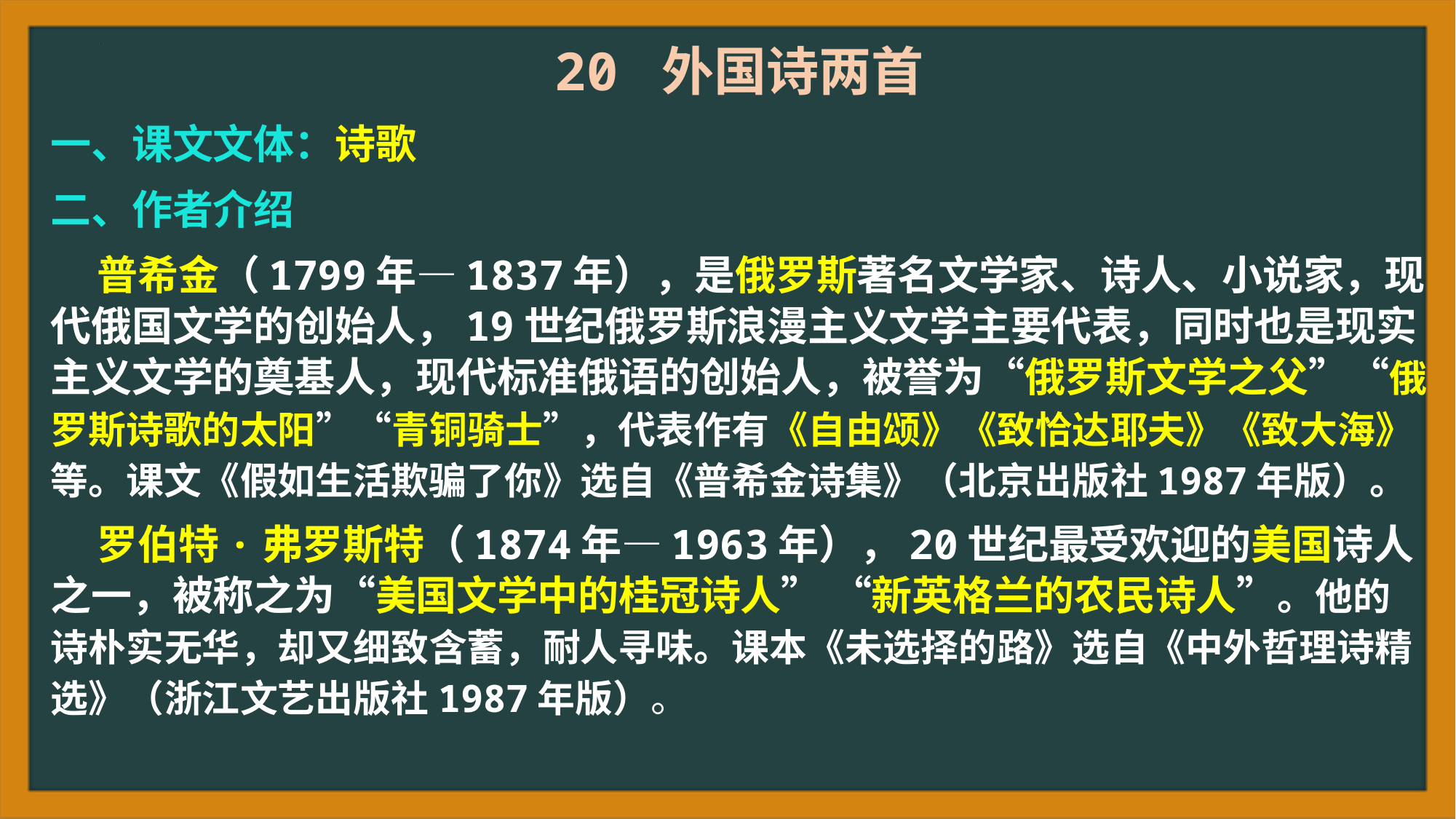

20 外国诗两首
一、课文文体：诗歌
二、作者介绍
    普希金（1799年—1837年），是俄罗斯著名文学家、诗人、小说家，现代俄国文学的创始人，19世纪俄罗斯浪漫主义文学主要代表，同时也是现实主义文学的奠基人，现代标准俄语的创始人，被誉为“俄罗斯文学之父”“俄罗斯诗歌的太阳”“青铜骑士”，代表作有《自由颂》《致恰达耶夫》《致大海》等。课文《假如生活欺骗了你》选自《普希金诗集》（北京出版社1987年版）。
    罗伯特·弗罗斯特（1874年—1963年），20世纪最受欢迎的美国诗人之一，被称之为“美国文学中的桂冠诗人” “新英格兰的农民诗人”。他的诗朴实无华，却又细致含蓄，耐人寻味。课本《未选择的路》选自《中外哲理诗精选》（浙江文艺出版社1987年版）。